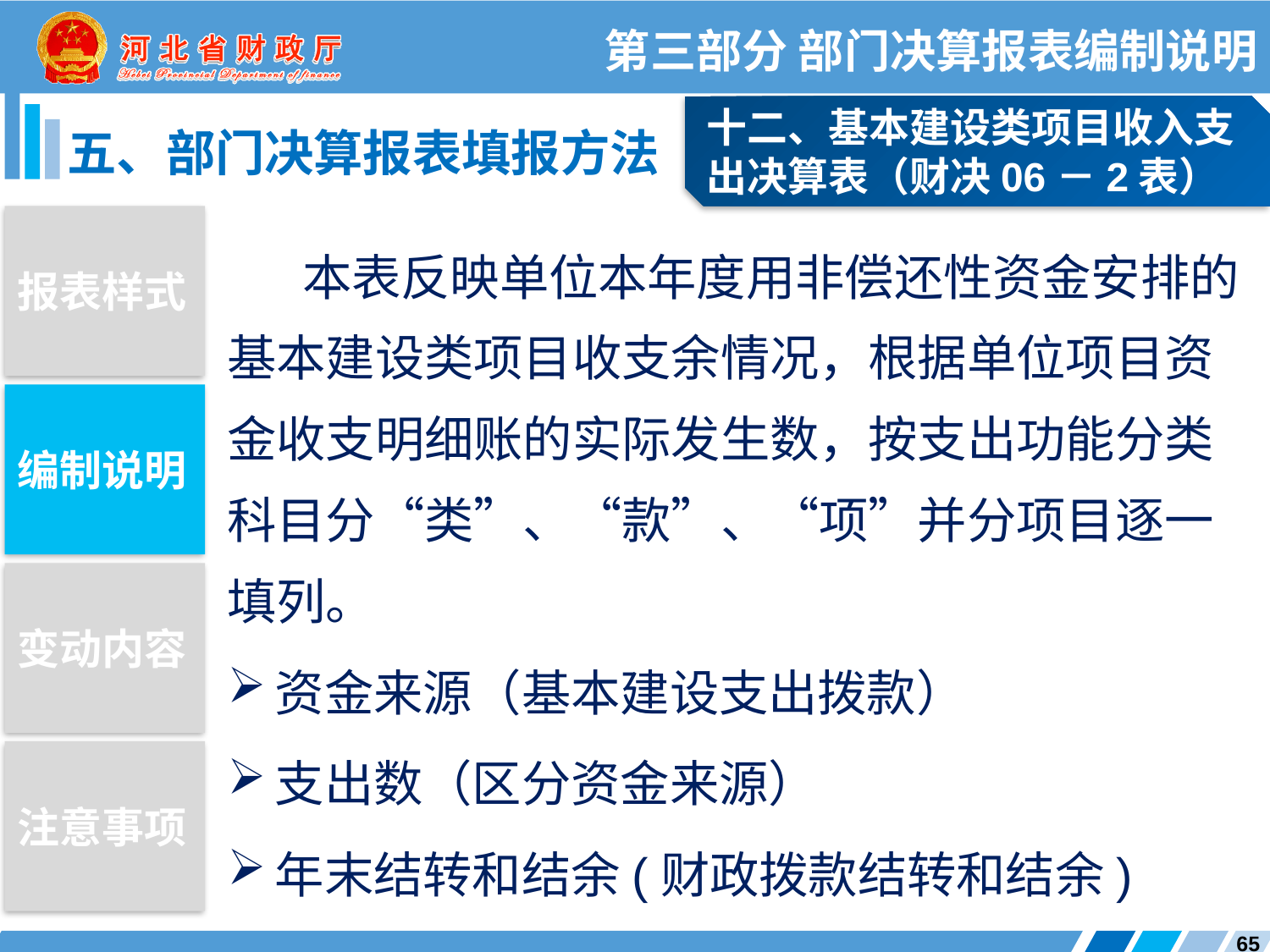

第三部分 部门决算报表编制说明
十二、基本建设类项目收入支出决算表（财决06－2表）
五、部门决算报表填报方法
报表样式
本表反映单位本年度用非偿还性资金安排的基本建设类项目收支余情况，根据单位项目资金收支明细账的实际发生数，按支出功能分类科目分“类”、“款”、“项”并分项目逐一填列。
资金来源（基本建设支出拨款）
支出数（区分资金来源）
年末结转和结余(财政拨款结转和结余)
编制说明
变动内容
注意事项
65